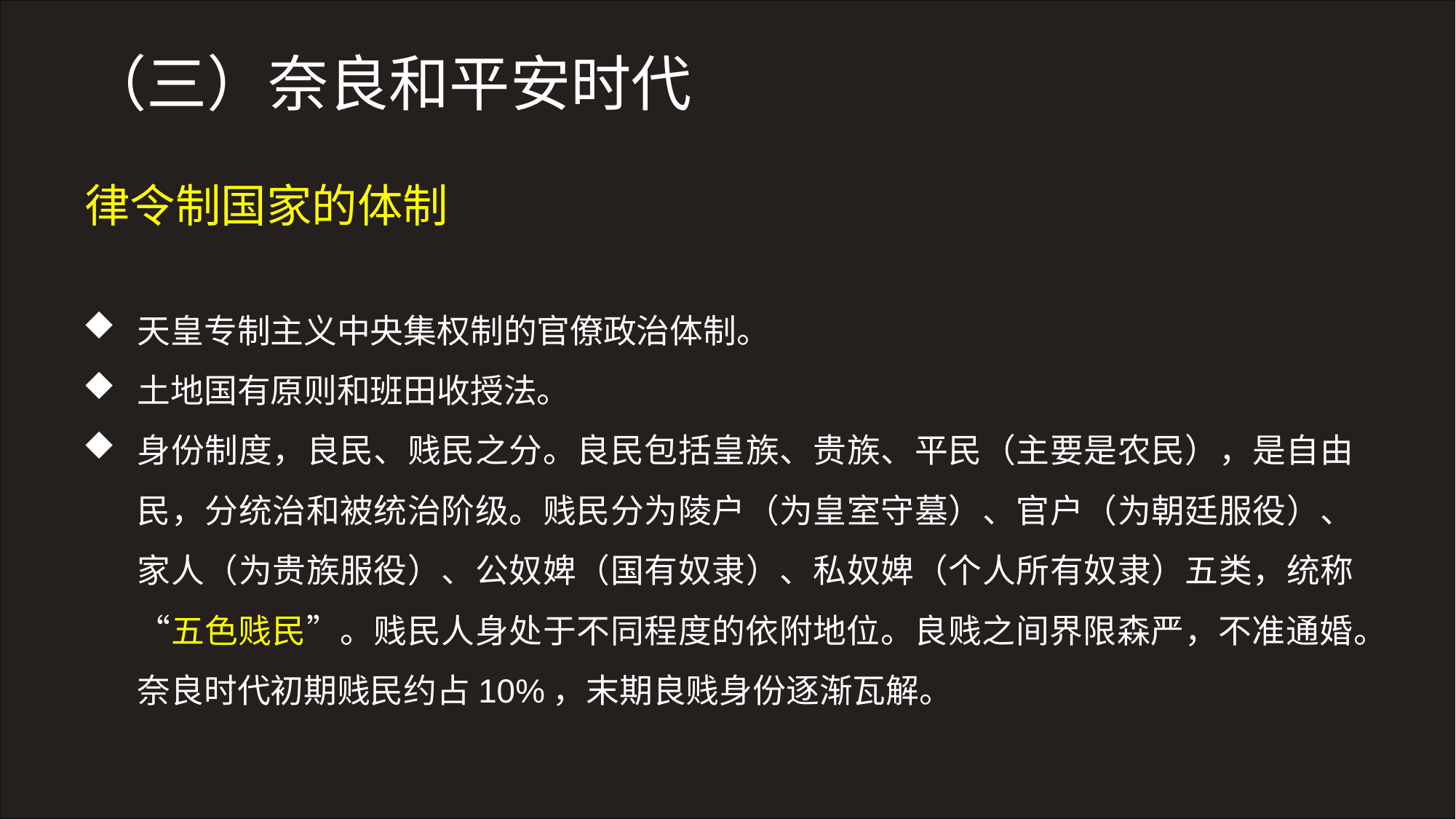

（三）奈良和平安时代
律令制国家的体制
天皇专制主义中央集权制的官僚政治体制。
土地国有原则和班田收授法。
身份制度，良民、贱民之分。良民包括皇族、贵族、平民（主要是农民），是自由民，分统治和被统治阶级。贱民分为陵户（为皇室守墓）、官户（为朝廷服役）、家人（为贵族服役）、公奴婢（国有奴隶）、私奴婢（个人所有奴隶）五类，统称“五色贱民”。贱民人身处于不同程度的依附地位。良贱之间界限森严，不准通婚。奈良时代初期贱民约占10%，末期良贱身份逐渐瓦解。